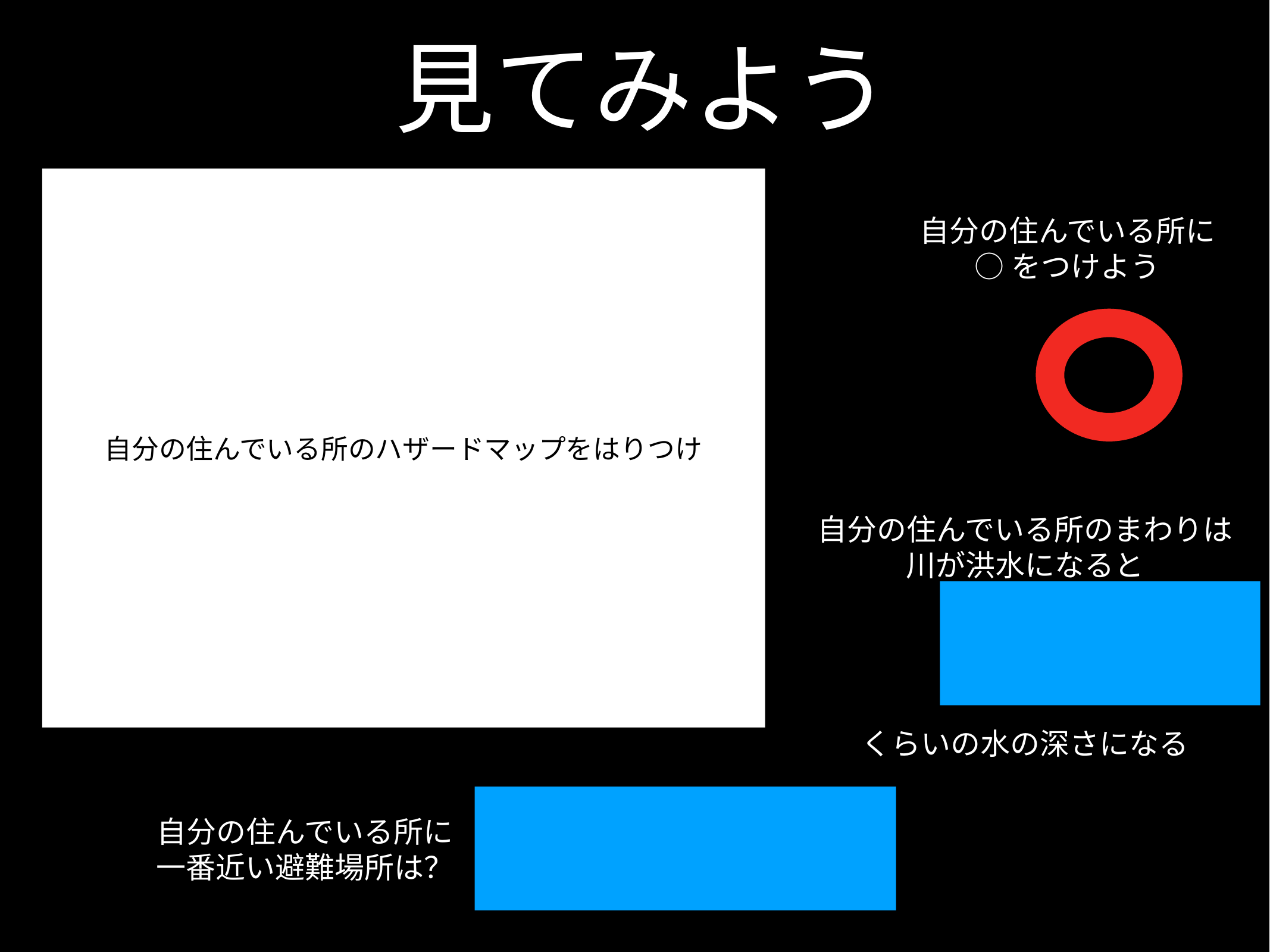

# 見てみよう
自分の住んでいる所のハザードマップをはりつけ
自分の住んでいる所に
○をつけよう

自分の住んでいる所のまわりは
川が洪水になると

くらいの水の深さになる

自分の住んでいる所に
一番近い避難場所は？